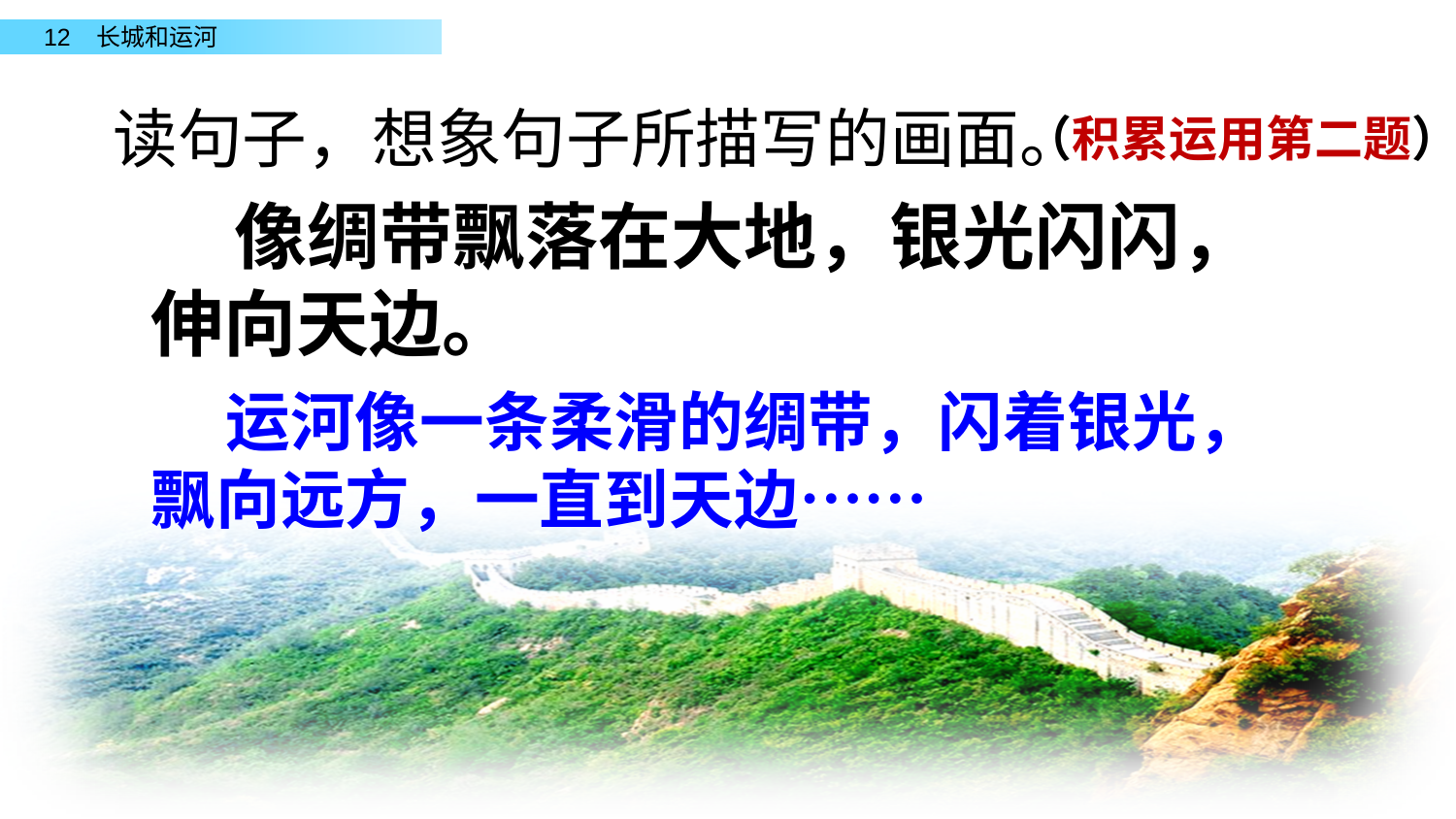

读句子，想象句子所描写的画面。
（积累运用第二题）
    像绸带飘落在大地，银光闪闪，伸向天边。
    运河像一条柔滑的绸带，闪着银光，飘向远方，一直到天边……